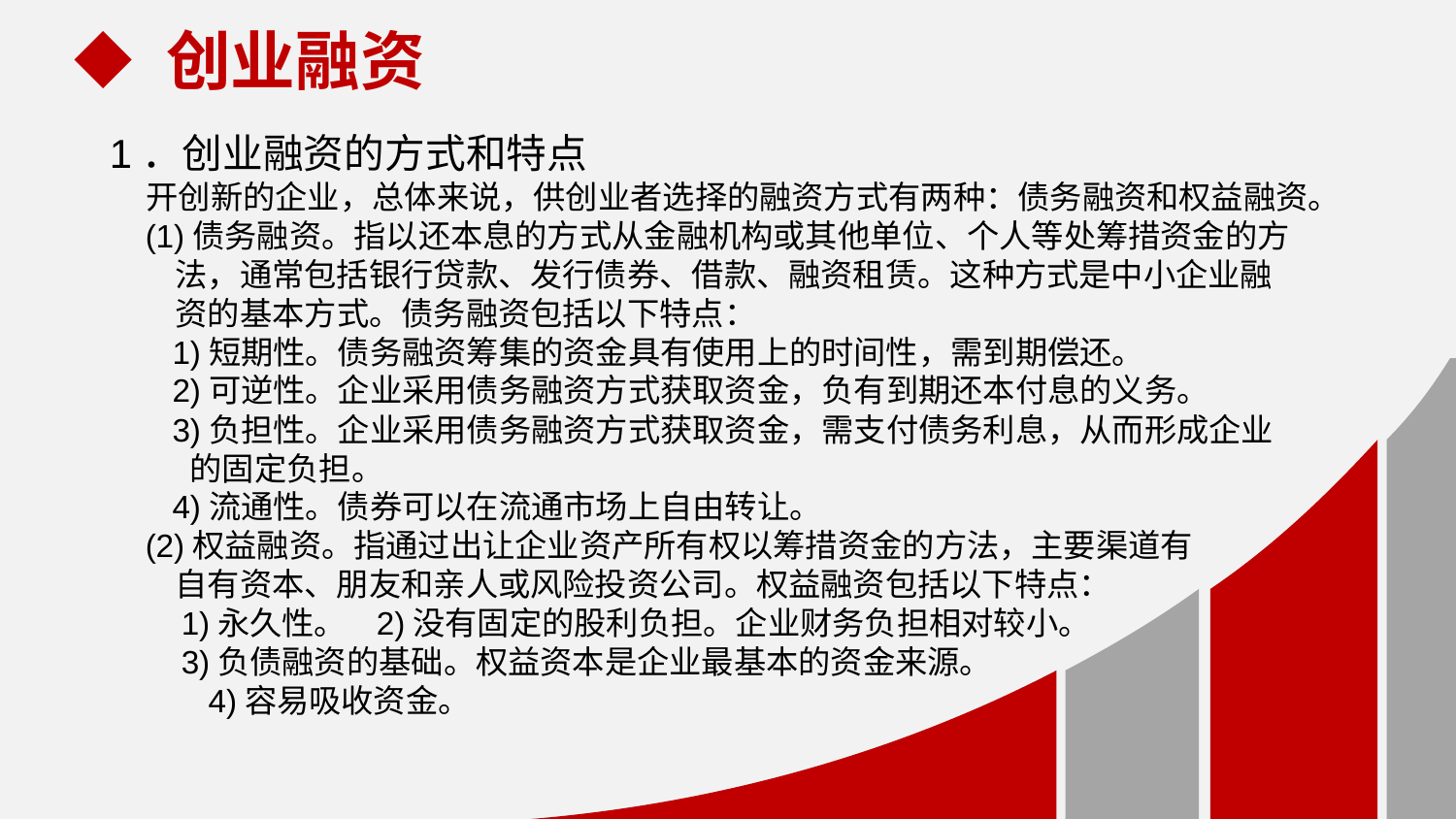

创业融资
1．创业融资的方式和特点
    开创新的企业，总体来说，供创业者选择的融资方式有两种：债务融资和权益融资。
    (1)债务融资。指以还本息的方式从金融机构或其他单位、个人等处筹措资金的方
        法，通常包括银行贷款、发行债券、借款、融资租赁。这种方式是中小企业融
        资的基本方式。债务融资包括以下特点：
       1)短期性。债务融资筹集的资金具有使用上的时间性，需到期偿还。
       2)可逆性。企业采用债务融资方式获取资金，负有到期还本付息的义务。
       3)负担性。企业采用债务融资方式获取资金，需支付债务利息，从而形成企业
          的固定负担。
       4)流通性。债券可以在流通市场上自由转让。
    (2)权益融资。指通过出让企业资产所有权以筹措资金的方法，主要渠道有
        自有资本、朋友和亲人或风险投资公司。权益融资包括以下特点：
        1)永久性。   2)没有固定的股利负担。企业财务负担相对较小。
        3)负债融资的基础。权益资本是企业最基本的资金来源。
           4)容易吸收资金。